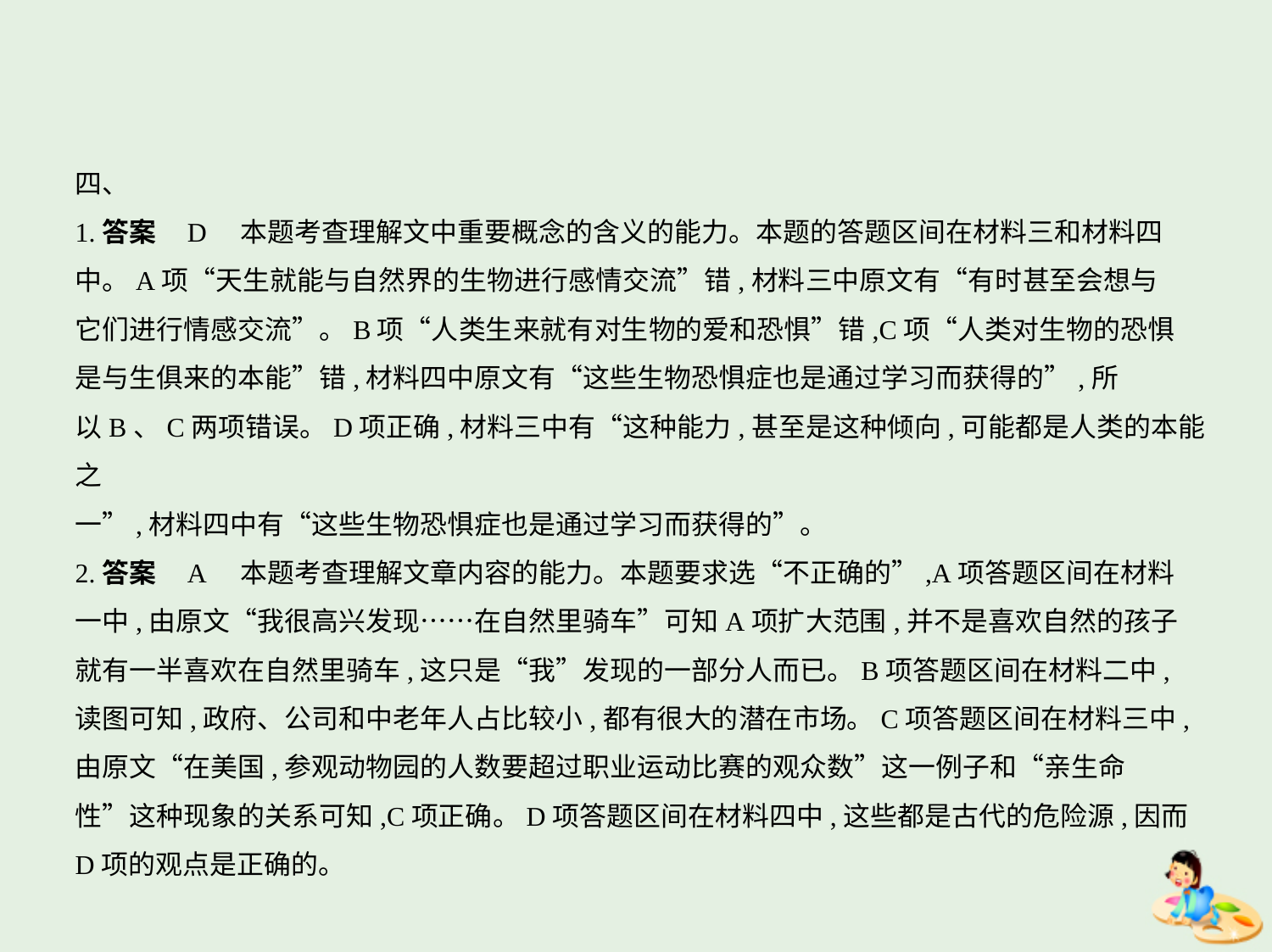

四、
1.答案    D　本题考查理解文中重要概念的含义的能力。本题的答题区间在材料三和材料四
中。A项“天生就能与自然界的生物进行感情交流”错,材料三中原文有“有时甚至会想与
它们进行情感交流”。B项“人类生来就有对生物的爱和恐惧”错,C项“人类对生物的恐惧
是与生俱来的本能”错,材料四中原文有“这些生物恐惧症也是通过学习而获得的”,所
以B、C两项错误。D项正确,材料三中有“这种能力,甚至是这种倾向,可能都是人类的本能之
一”,材料四中有“这些生物恐惧症也是通过学习而获得的”。
2.答案    A　本题考查理解文章内容的能力。本题要求选“不正确的”,A项答题区间在材料
一中,由原文“我很高兴发现……在自然里骑车”可知A项扩大范围,并不是喜欢自然的孩子
就有一半喜欢在自然里骑车,这只是“我”发现的一部分人而已。B项答题区间在材料二中,
读图可知,政府、公司和中老年人占比较小,都有很大的潜在市场。C项答题区间在材料三中,
由原文“在美国,参观动物园的人数要超过职业运动比赛的观众数”这一例子和“亲生命
性”这种现象的关系可知,C项正确。D项答题区间在材料四中,这些都是古代的危险源,因而
D项的观点是正确的。